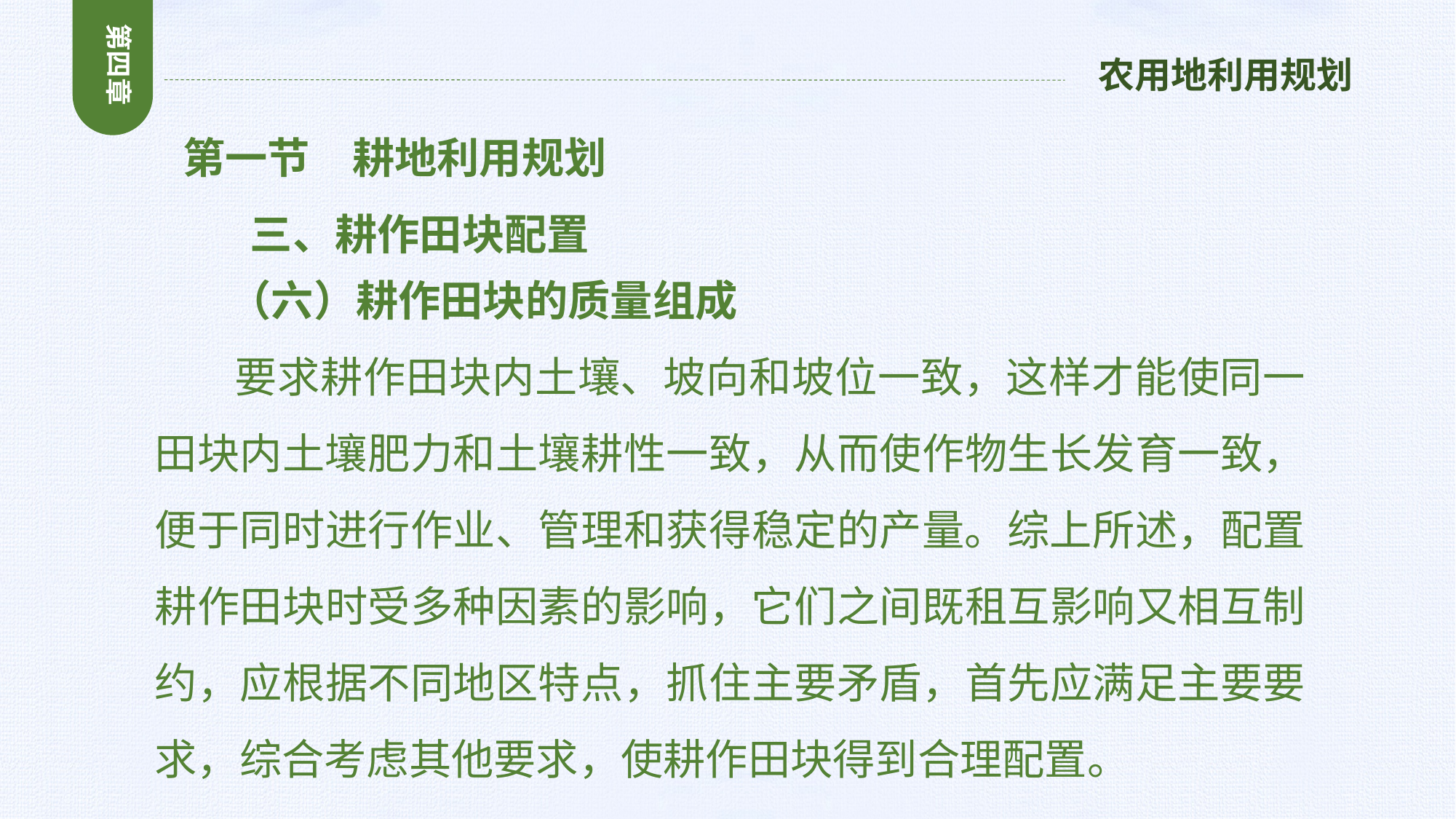

第四章
农用地利用规划

 第一节　耕地利用规划
        三、耕作田块配置
        （六）耕作田块的质量组成
       要求耕作田块内土壤、坡向和坡位一致，这样才能使同一田块内土壤肥力和土壤耕性一致，从而使作物生长发育一致，便于同时进行作业、管理和获得稳定的产量。综上所述，配置耕作田块时受多种因素的影响，它们之间既租互影响又相互制约，应根据不同地区特点，抓住主要矛盾，首先应满足主要要求，综合考虑其他要求，使耕作田块得到合理配置。